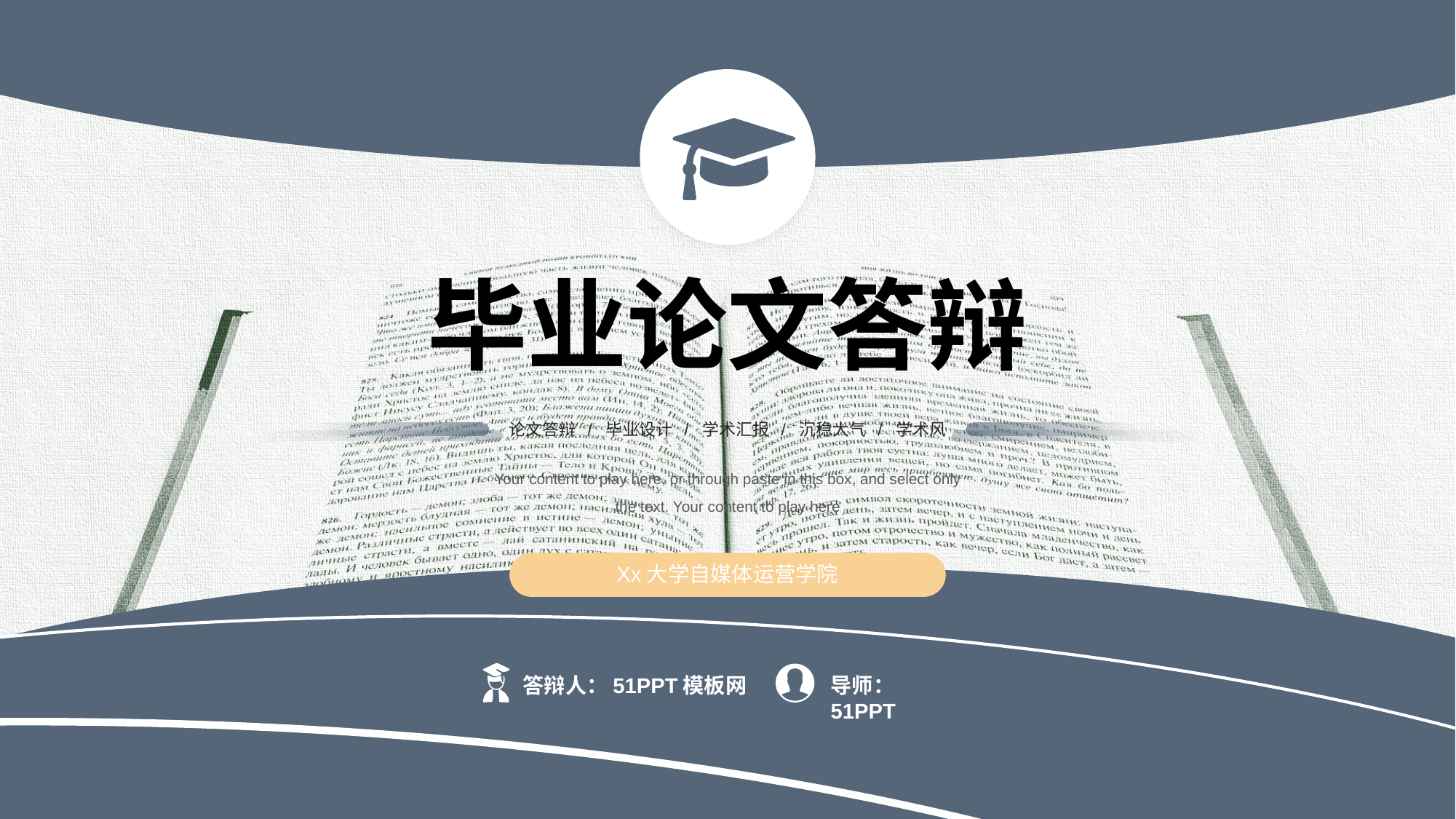

毕业论文答辩
论文答辩  /  毕业设计  /  学术汇报  /  沉稳大气  /  学术风

Your content to play here, or through paste in this box, and select only the text. Your content to play here

Xx大学自媒体运营学院

答辩人：51PPT模板网
导师：51PPT